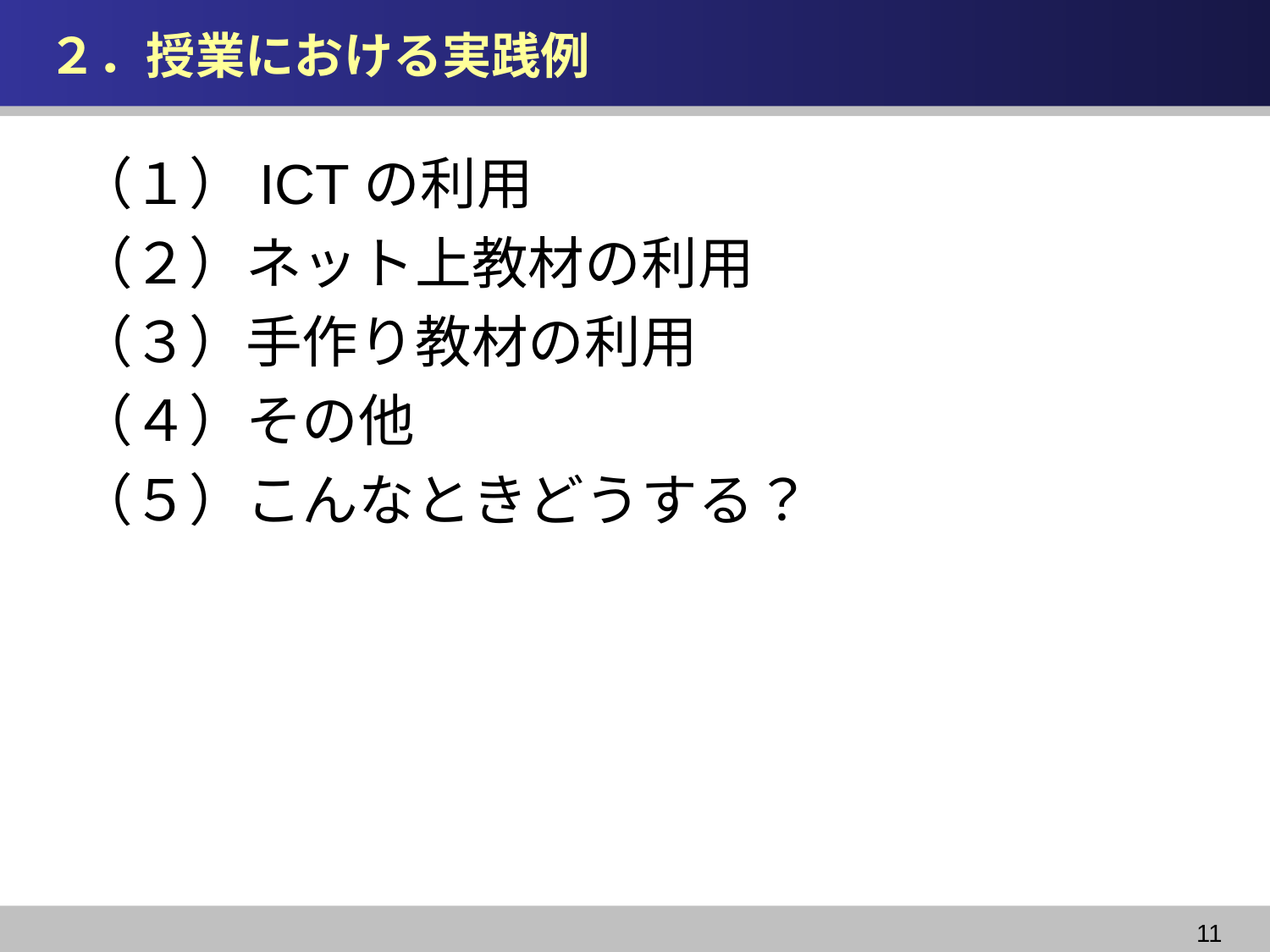

# ２．授業における実践例
（１）ICTの利用
（２）ネット上教材の利用
（３）手作り教材の利用
（４）その他
（５）こんなときどうする？
11